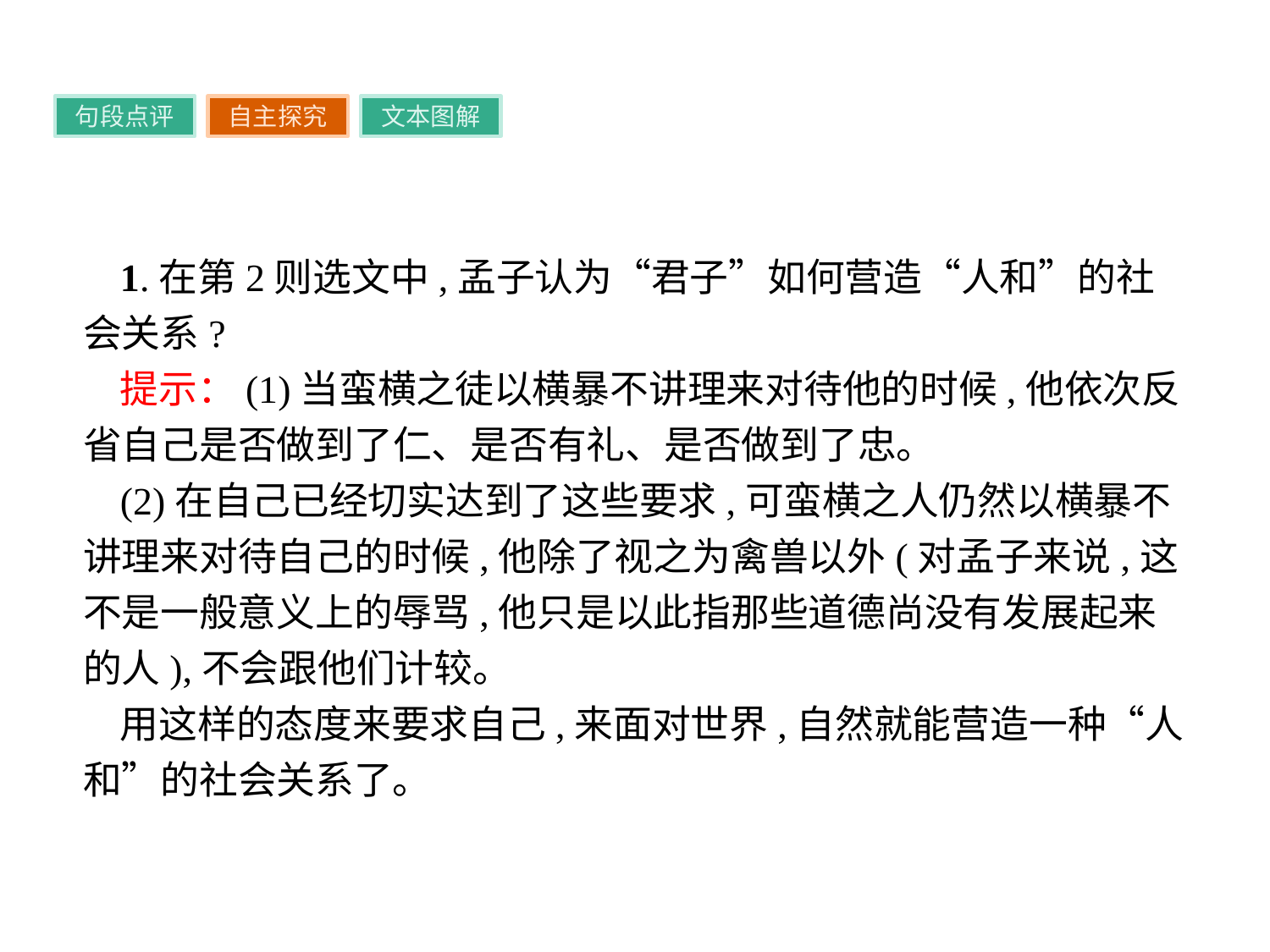

句段点评
自主探究
文本图解
1.在第2则选文中,孟子认为“君子”如何营造“人和”的社会关系?
提示：(1)当蛮横之徒以横暴不讲理来对待他的时候,他依次反省自己是否做到了仁、是否有礼、是否做到了忠。
(2)在自己已经切实达到了这些要求,可蛮横之人仍然以横暴不讲理来对待自己的时候,他除了视之为禽兽以外(对孟子来说,这不是一般意义上的辱骂,他只是以此指那些道德尚没有发展起来的人),不会跟他们计较。
用这样的态度来要求自己,来面对世界,自然就能营造一种“人和”的社会关系了。